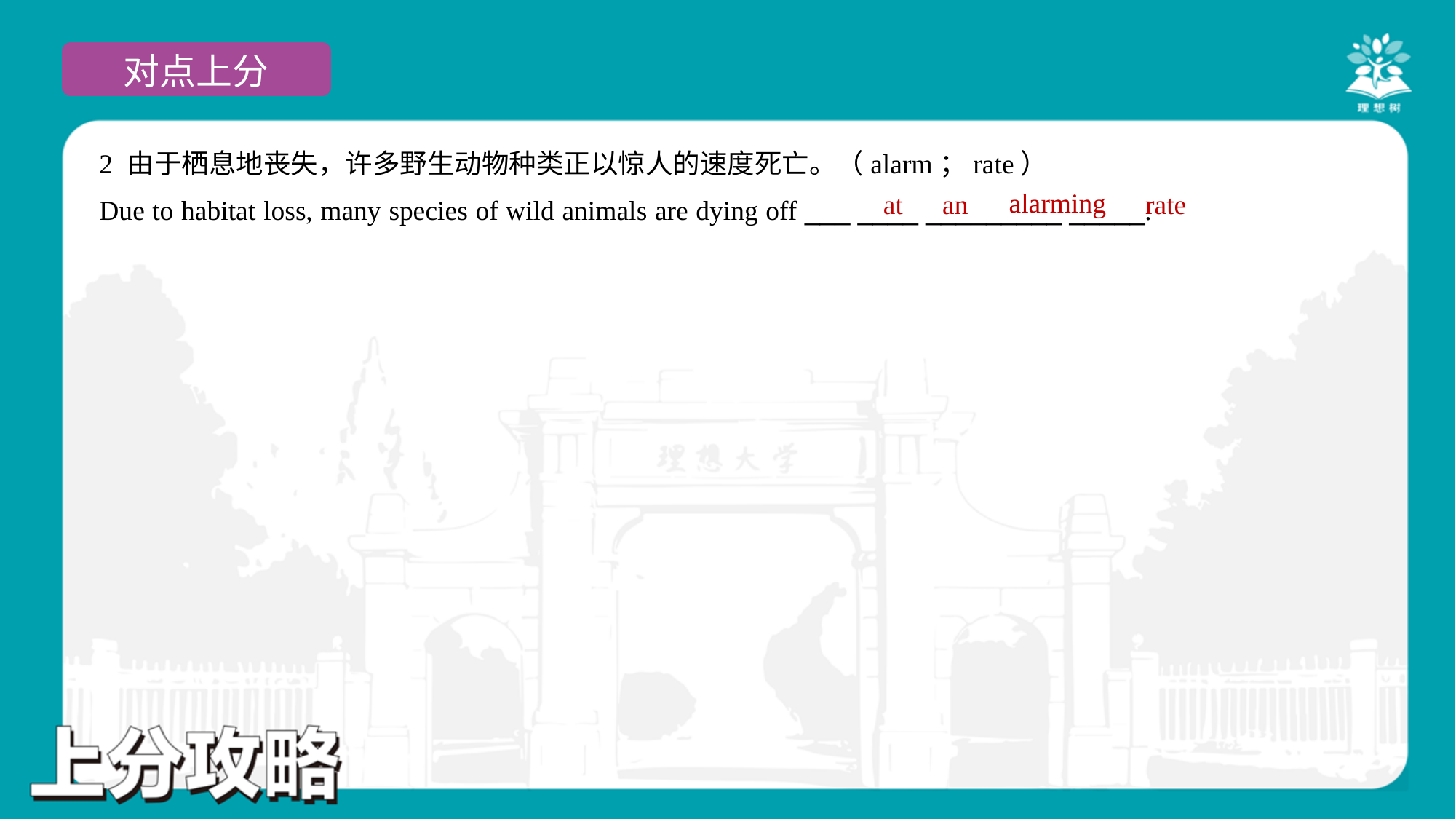

2 由于栖息地丧失，许多野生动物种类正以惊人的速度死亡。（alarm；rate）
Due to habitat loss, many species of wild animals are dying off ___ ____ _________ _____.
alarming
at
an
rate